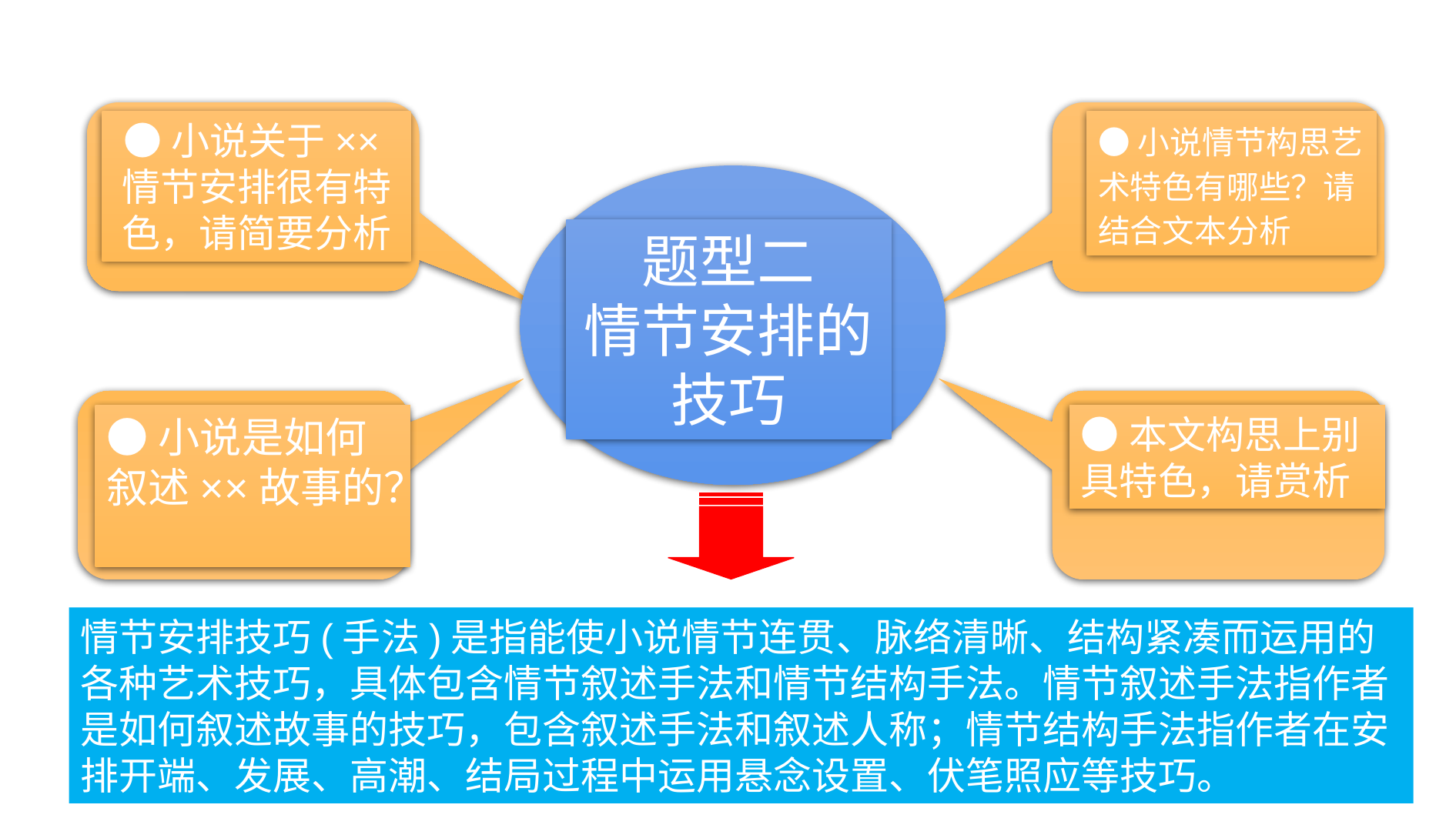

●小说关于××情节安排很有特色，请简要分析

●小说情节构思艺术特色有哪些？请结合文本分析

题型二
情节安排的技巧

●小说是如何叙述××故事的？

●本文构思上别具特色，请赏析

情节安排技巧(手法)是指能使小说情节连贯、脉络清晰、结构紧凑而运用的各种艺术技巧，具体包含情节叙述手法和情节结构手法。情节叙述手法指作者是如何叙述故事的技巧，包含叙述手法和叙述人称；情节结构手法指作者在安排开端、发展、高潮、结局过程中运用悬念设置、伏笔照应等技巧。